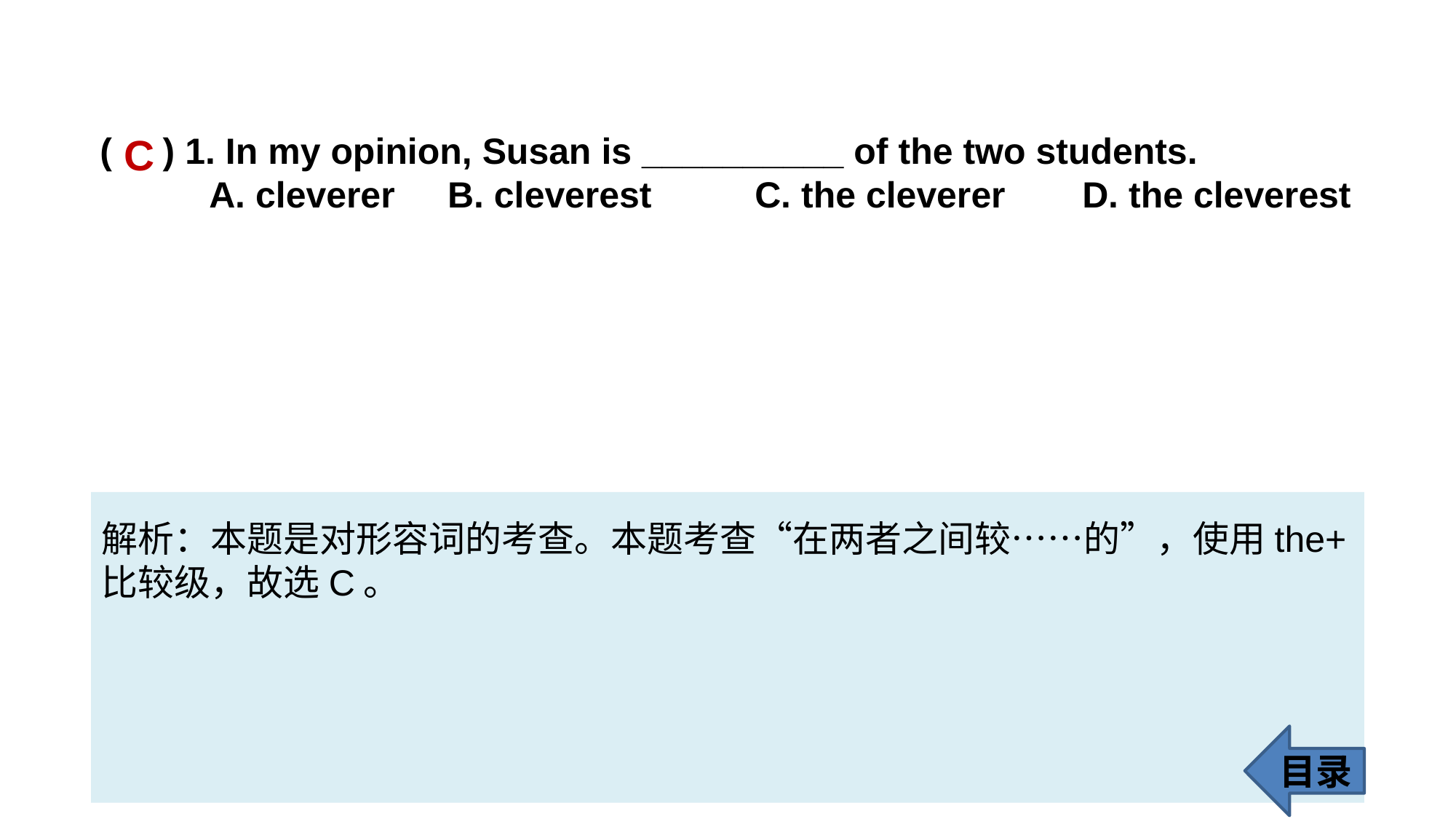

(     ) 1. In my opinion, Susan is __________ of the two students.
	A. cleverer 	  B. cleverest 	C. the cleverer 	D. the cleverest
C

解析：本题是对形容词的考查。本题考查“在两者之间较……的”，使用the+
比较级，故选C。
目录
62